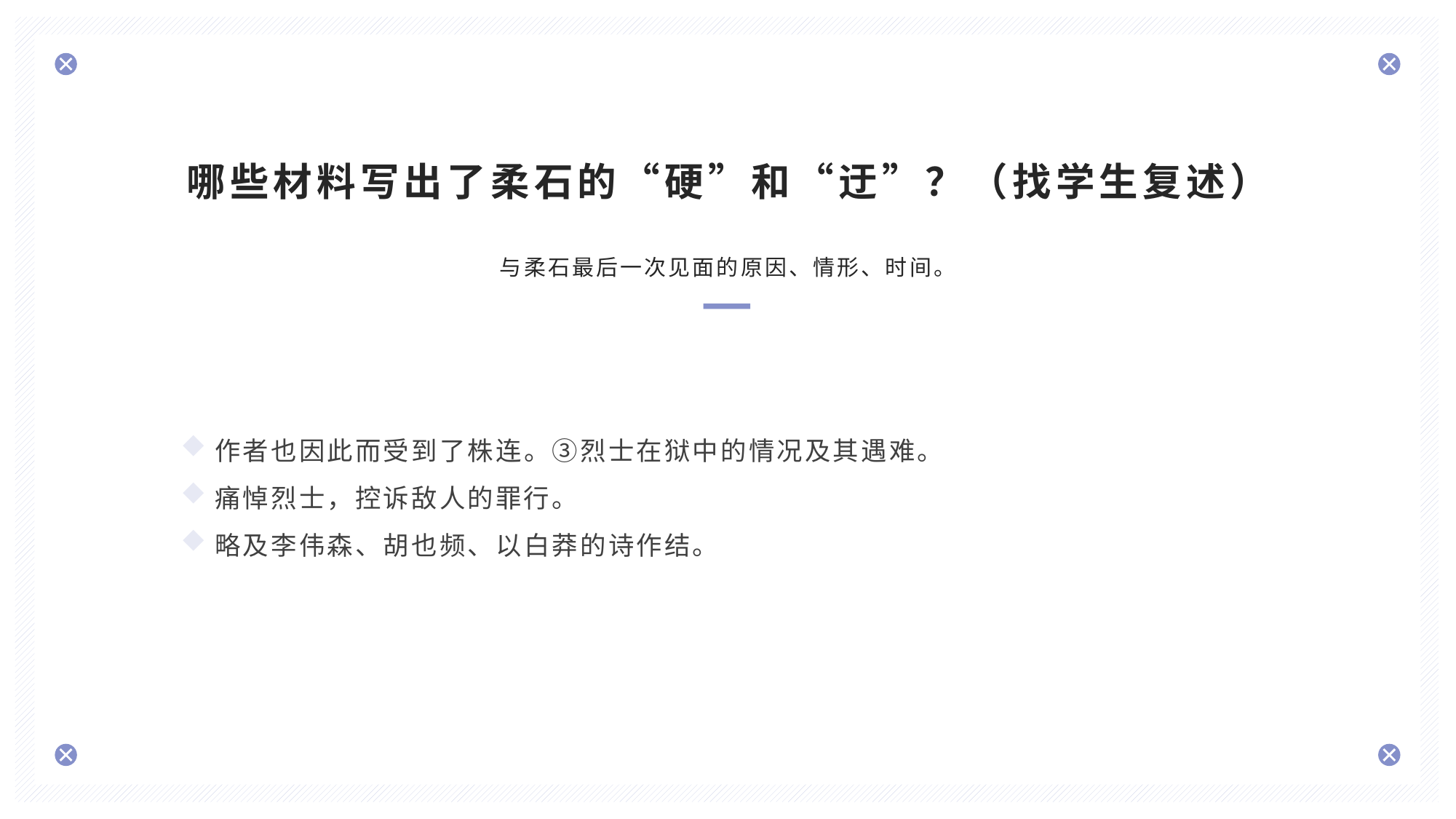

哪些材料写出了柔石的“硬”和“迂”？（找学生复述）
与柔石最后一次见面的原因、情形、时间。

作者也因此而受到了株连。③烈士在狱中的情况及其遇难。
痛悼烈士，控诉敌人的罪行。
略及李伟森、胡也频、以白莽的诗作结。